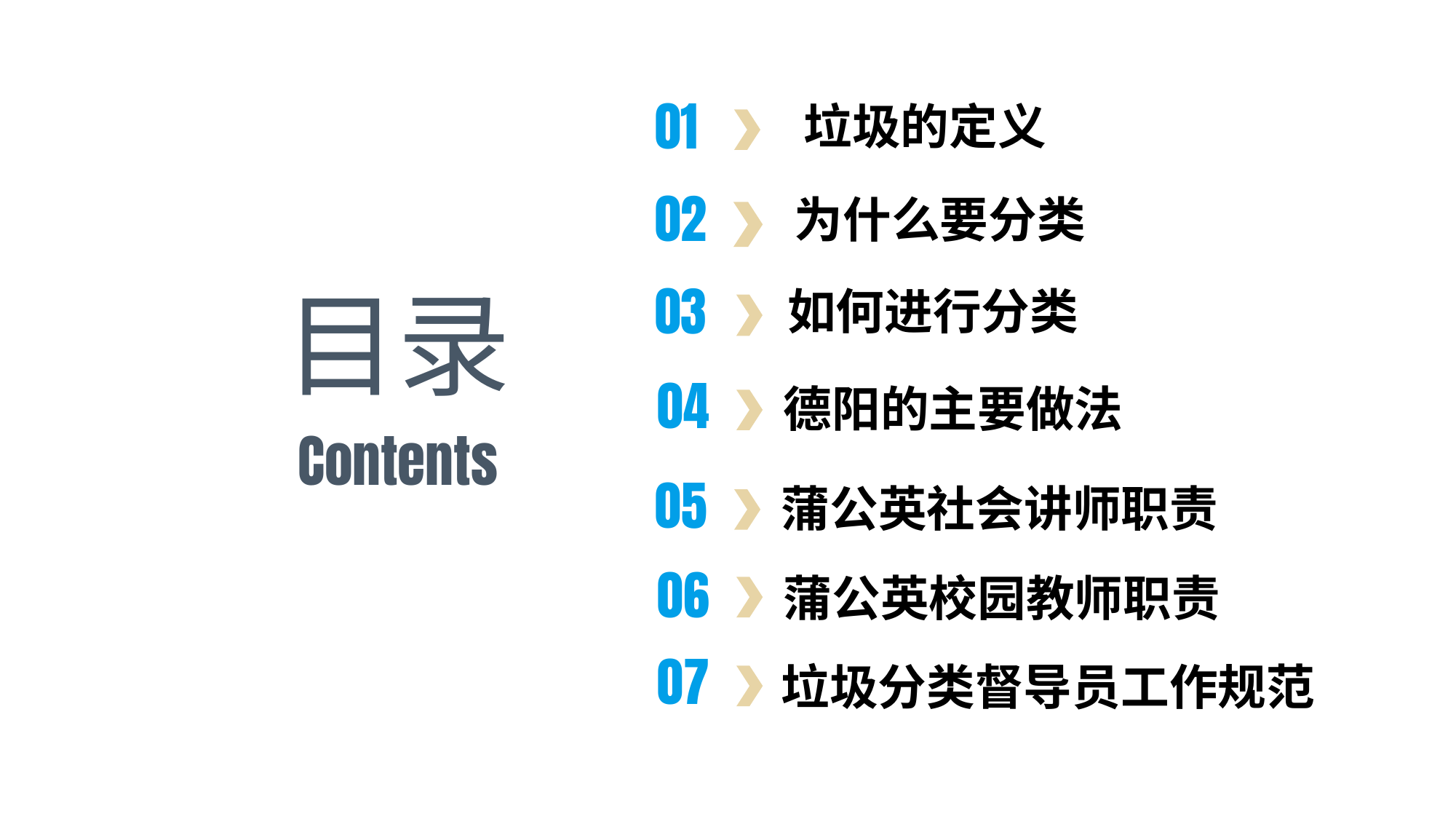

垃圾的定义
01

02
为什么要分类

目录
如何进行分类
03

04
德阳的主要做法

Contents
05
蒲公英社会讲师职责

06
蒲公英校园教师职责

07
垃圾分类督导员工作规范